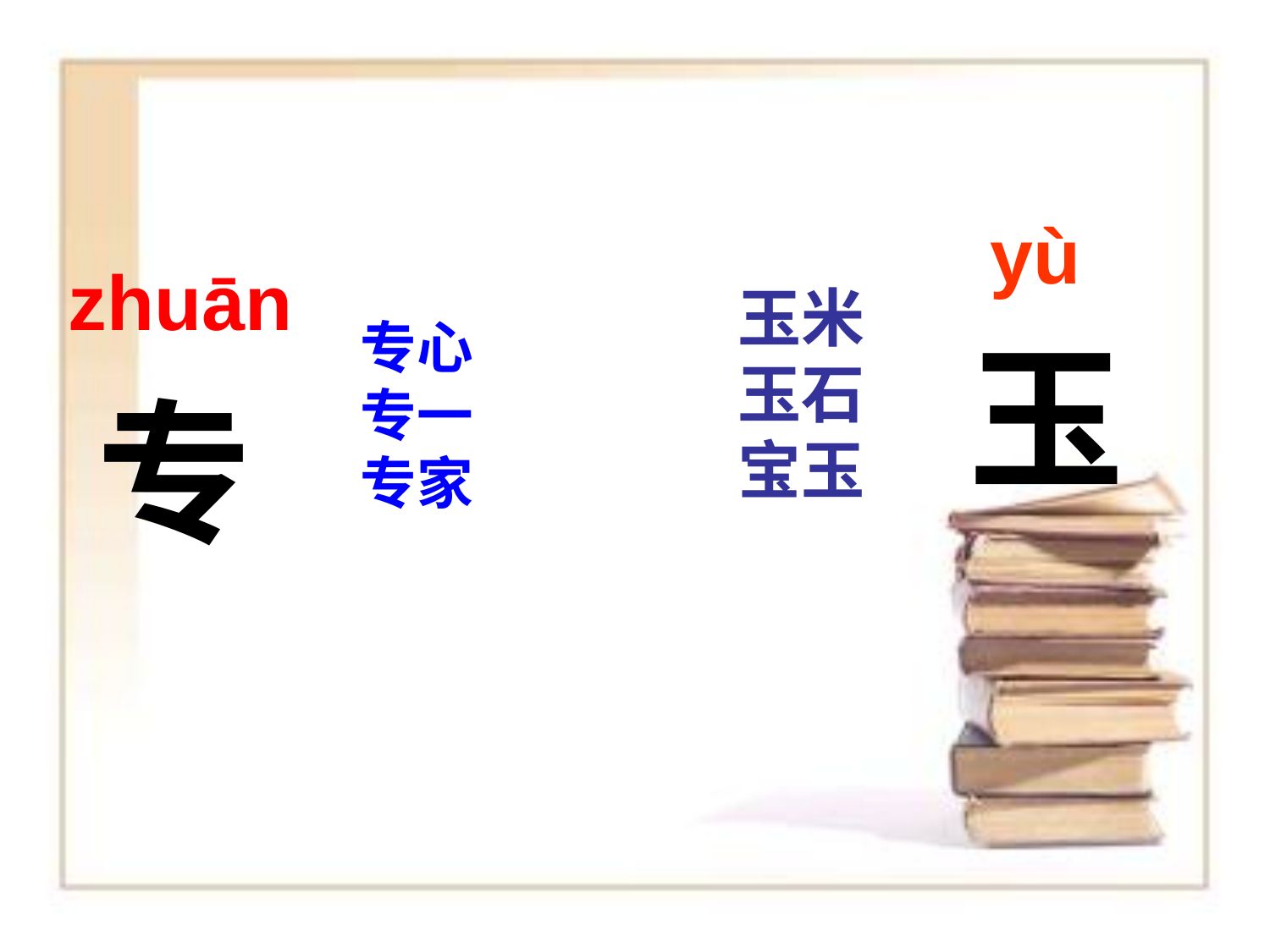

yù
zhuān
玉米玉石宝玉
专心
专一
专家
玉
专